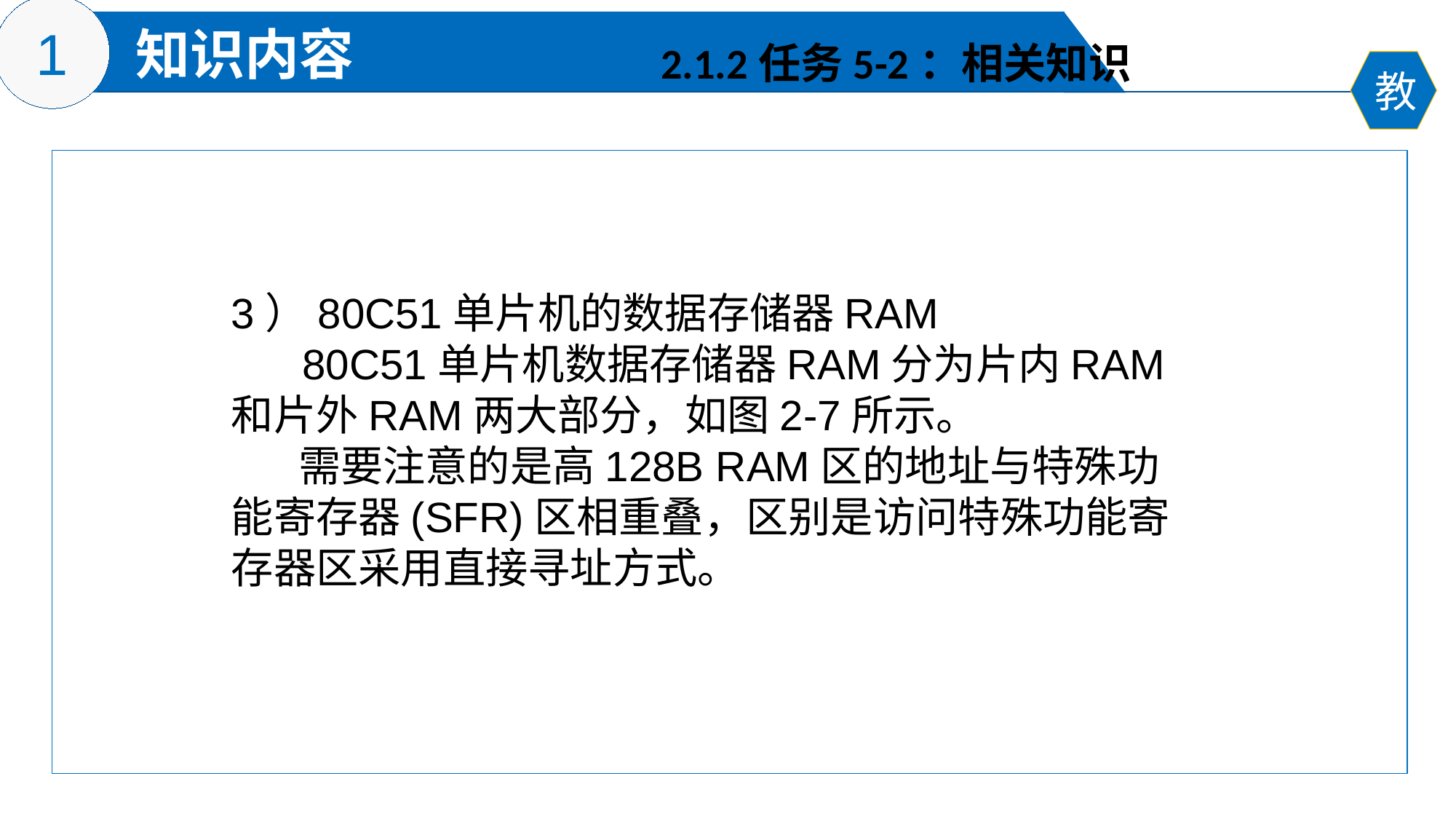

2.1.2任务5-2：相关知识
3）80C51单片机的数据存储器RAM
      80C51单片机数据存储器RAM分为片内RAM和片外RAM两大部分，如图2-7所示。
      需要注意的是高128B RAM区的地址与特殊功能寄存器(SFR)区相重叠，区别是访问特殊功能寄存器区采用直接寻址方式。